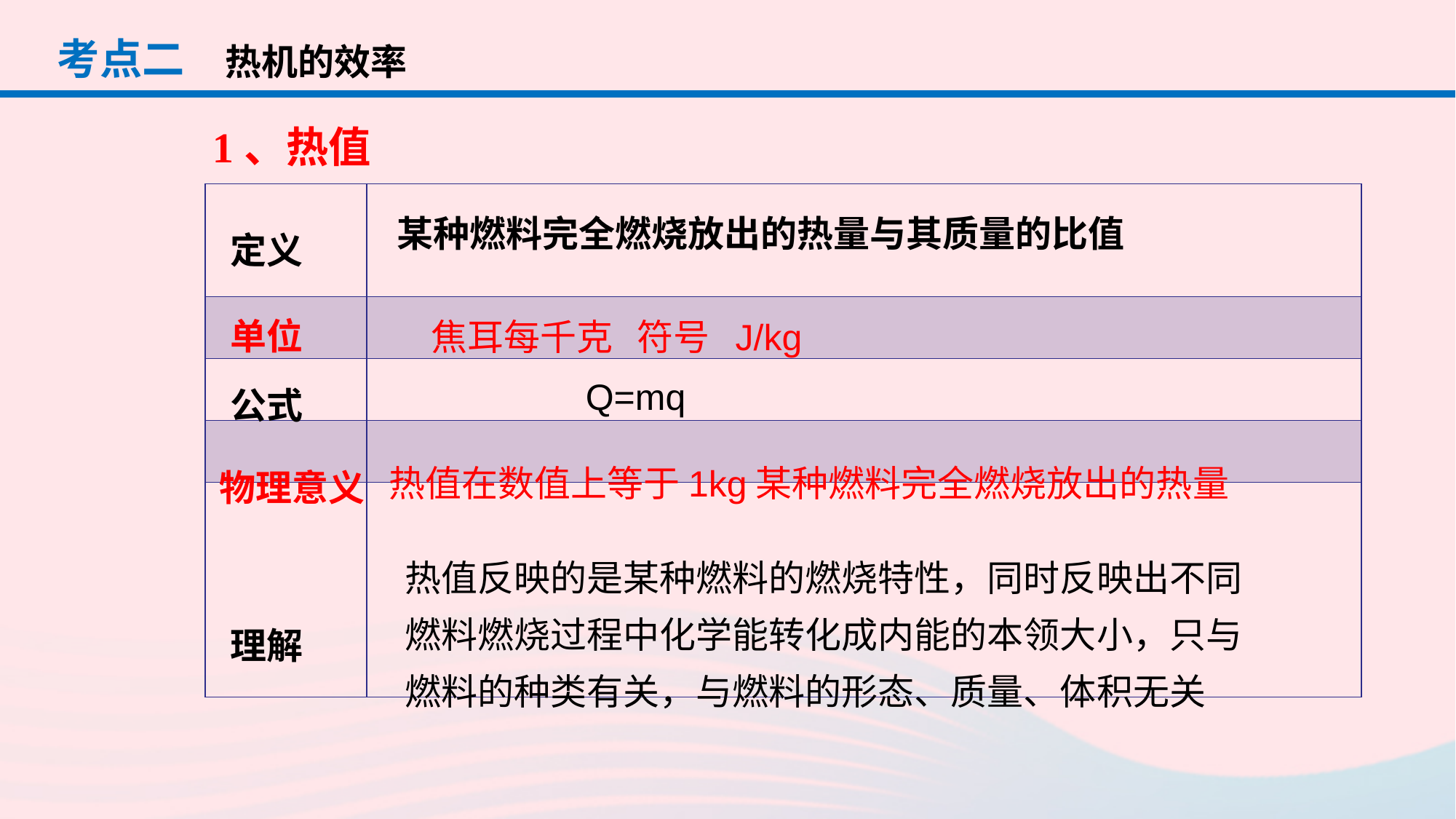

考点二
热机的效率
1、热值
|  |  |
| --- | --- |
|  |  |
|  |  |
|  |  |
|  |  |
某种燃料完全燃烧放出的热量与其质量的比值
定义
单位
焦耳每千克   符号  J/kg
Q=mq
公式
热值在数值上等于1kg某种燃料完全燃烧放出的热量
物理意义
热值反映的是某种燃料的燃烧特性，同时反映出不同燃料燃烧过程中化学能转化成内能的本领大小，只与燃料的种类有关，与燃料的形态、质量、体积无关
理解